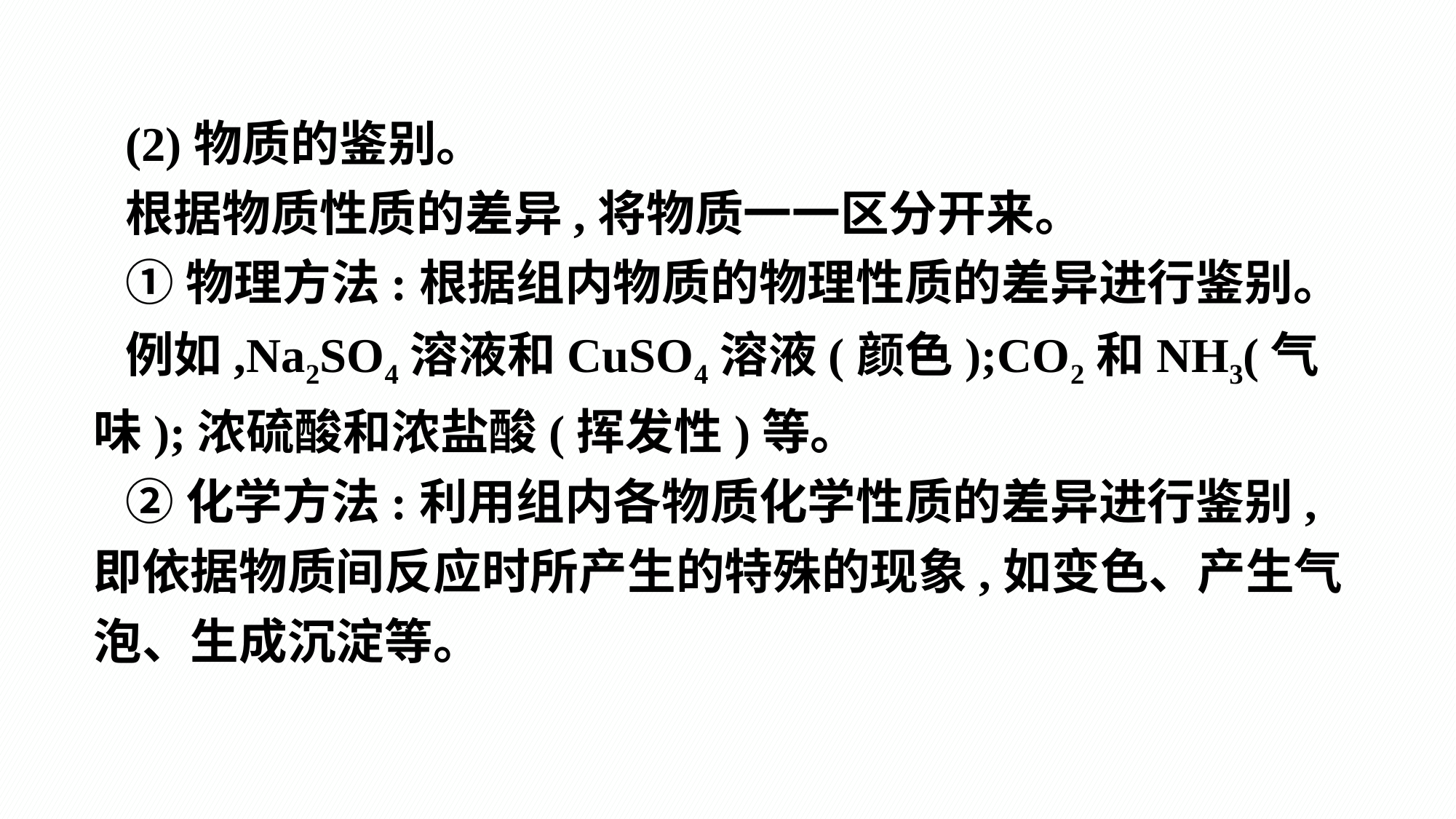

(2)物质的鉴别。
根据物质性质的差异,将物质一一区分开来。
①物理方法:根据组内物质的物理性质的差异进行鉴别。
例如,Na2SO4溶液和CuSO4溶液(颜色);CO2和NH3(气味);浓硫酸和浓盐酸(挥发性)等。
②化学方法:利用组内各物质化学性质的差异进行鉴别,即依据物质间反应时所产生的特殊的现象,如变色、产生气泡、生成沉淀等。